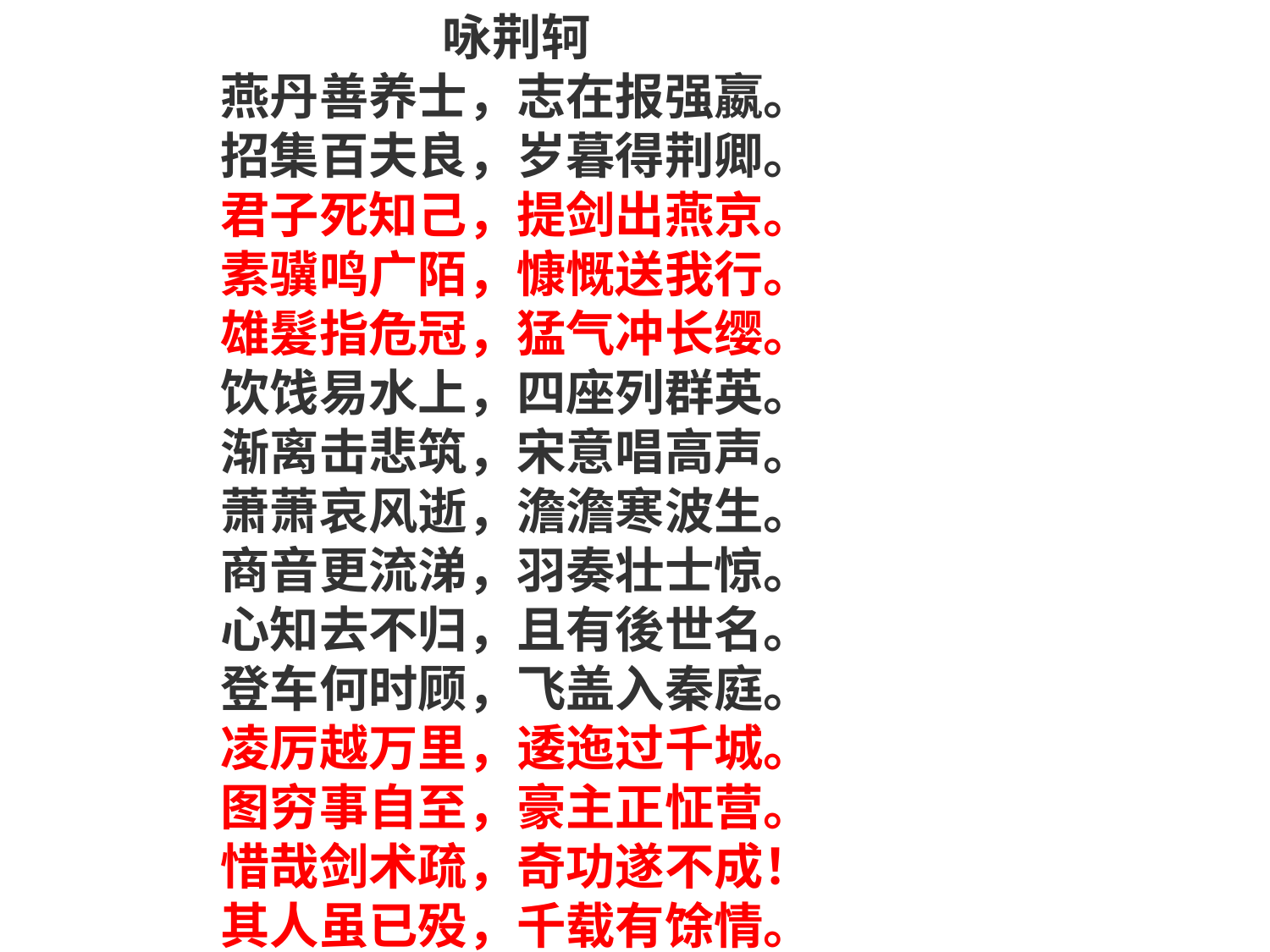

咏荆轲
燕丹善养士，志在报强嬴。
招集百夫良，岁暮得荆卿。
君子死知己，提剑出燕京。
素骥鸣广陌，慷慨送我行。
雄髮指危冠，猛气冲长缨。
饮饯易水上，四座列群英。
渐离击悲筑，宋意唱高声。
萧萧哀风逝，澹澹寒波生。
商音更流涕，羽奏壮士惊。
心知去不归，且有後世名。
登车何时顾，飞盖入秦庭。
凌厉越万里，逶迤过千城。
图穷事自至，豪主正怔营。
惜哉剑术疏，奇功遂不成！
其人虽已殁，千载有馀情。